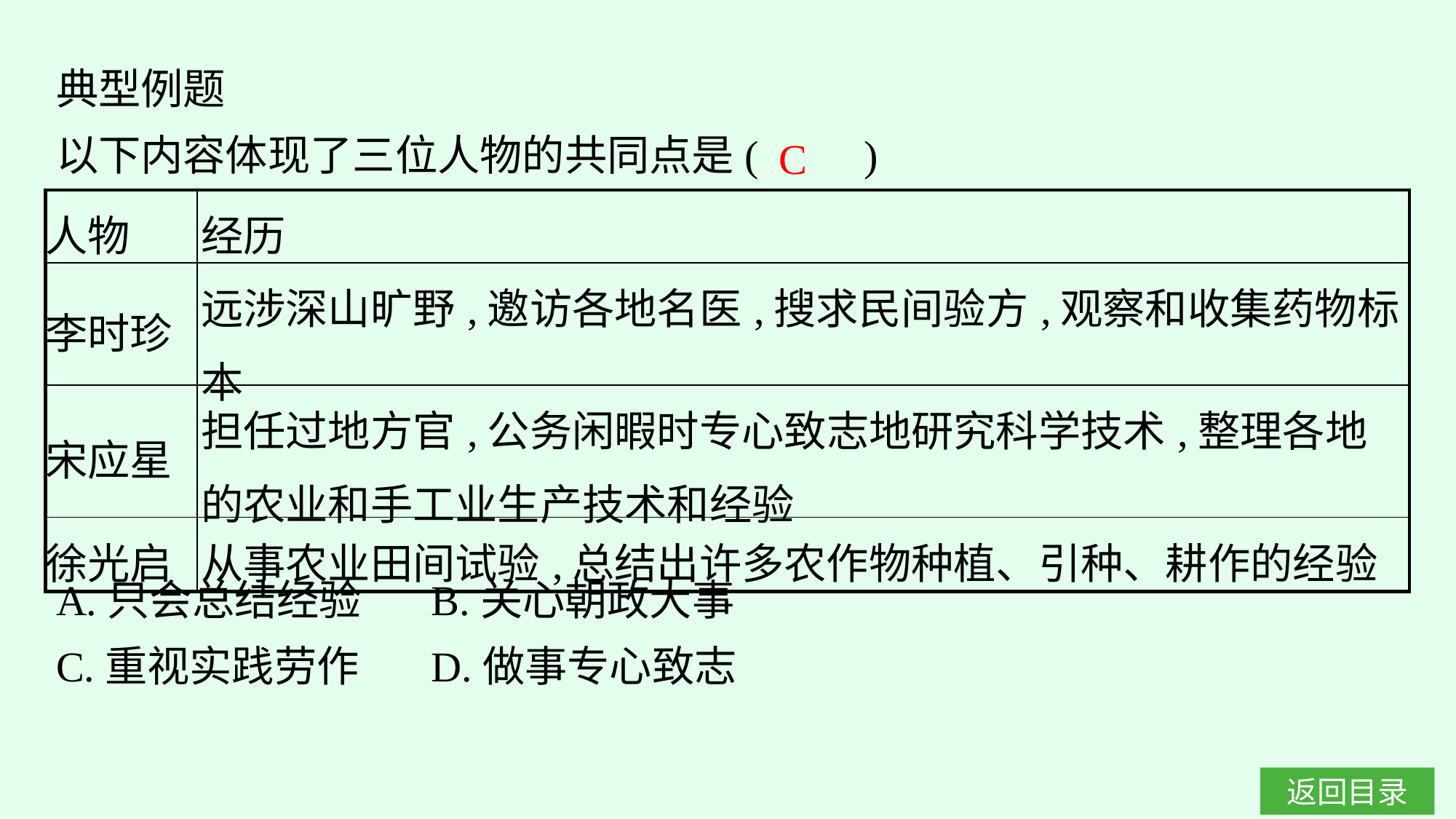

典型例题
以下内容体现了三位人物的共同点是(　　)
C
| 人物 | 经历 |
| --- | --- |
| 李时珍 | 远涉深山旷野,邀访各地名医,搜求民间验方,观察和收集药物标本 |
| 宋应星 | 担任过地方官,公务闲暇时专心致志地研究科学技术,整理各地的农业和手工业生产技术和经验 |
| 徐光启 | 从事农业田间试验,总结出许多农作物种植、引种、耕作的经验 |
A.只会总结经验	B.关心朝政大事
C.重视实践劳作	D.做事专心致志